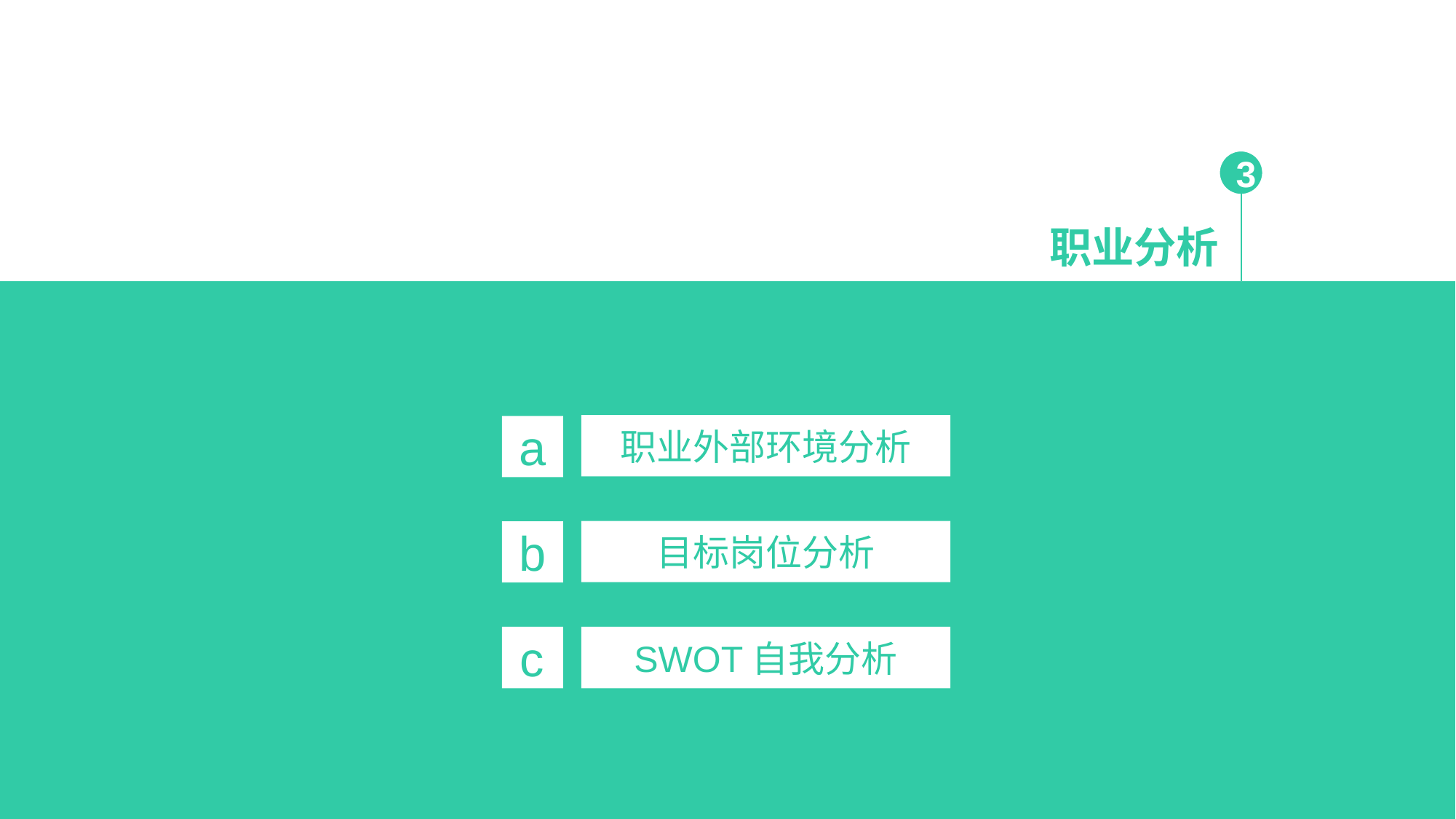

3
职业分析
职业外部环境分析
a
目标岗位分析
b
c
SWOT自我分析